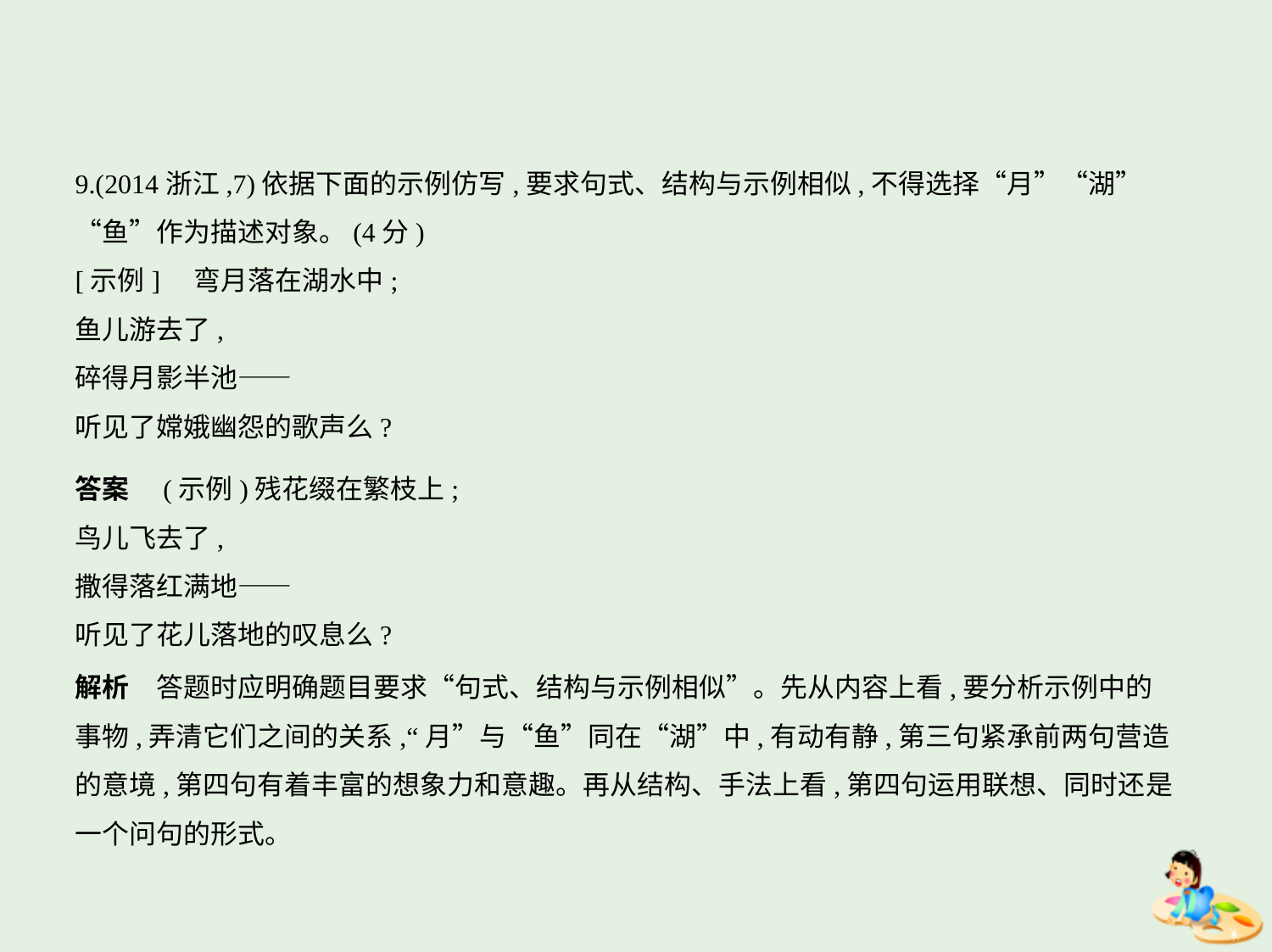

9.(2014浙江,7)依据下面的示例仿写,要求句式、结构与示例相似,不得选择“月”“湖”
“鱼”作为描述对象。(4分)
[示例]    弯月落在湖水中;
鱼儿游去了,
碎得月影半池——
听见了嫦娥幽怨的歌声么?
答案　(示例)残花缀在繁枝上;
鸟儿飞去了,
撒得落红满地——
听见了花儿落地的叹息么?
解析　答题时应明确题目要求“句式、结构与示例相似”。先从内容上看,要分析示例中的
事物,弄清它们之间的关系,“月”与“鱼”同在“湖”中,有动有静,第三句紧承前两句营造
的意境,第四句有着丰富的想象力和意趣。再从结构、手法上看,第四句运用联想、同时还是
一个问句的形式。